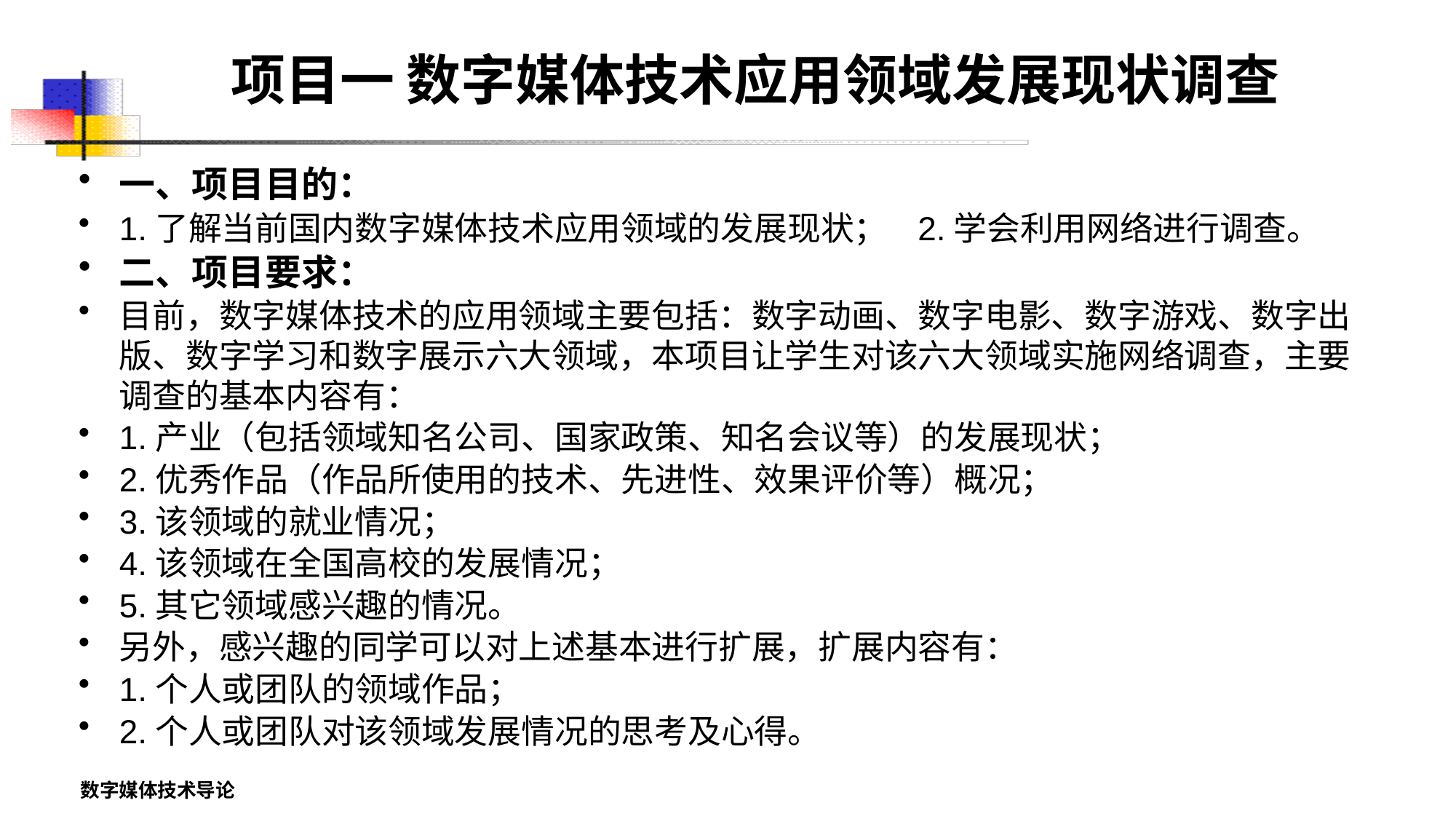

# 项目一 数字媒体技术应用领域发展现状调查
一、项目目的：
1.了解当前国内数字媒体技术应用领域的发展现状；   2.学会利用网络进行调查。
二、项目要求：
目前，数字媒体技术的应用领域主要包括：数字动画、数字电影、数字游戏、数字出版、数字学习和数字展示六大领域，本项目让学生对该六大领域实施网络调查，主要调查的基本内容有：
1.产业（包括领域知名公司、国家政策、知名会议等）的发展现状；
2.优秀作品（作品所使用的技术、先进性、效果评价等）概况；
3.该领域的就业情况；
4.该领域在全国高校的发展情况；
5.其它领域感兴趣的情况。
另外，感兴趣的同学可以对上述基本进行扩展，扩展内容有：
1.个人或团队的领域作品；
2.个人或团队对该领域发展情况的思考及心得。